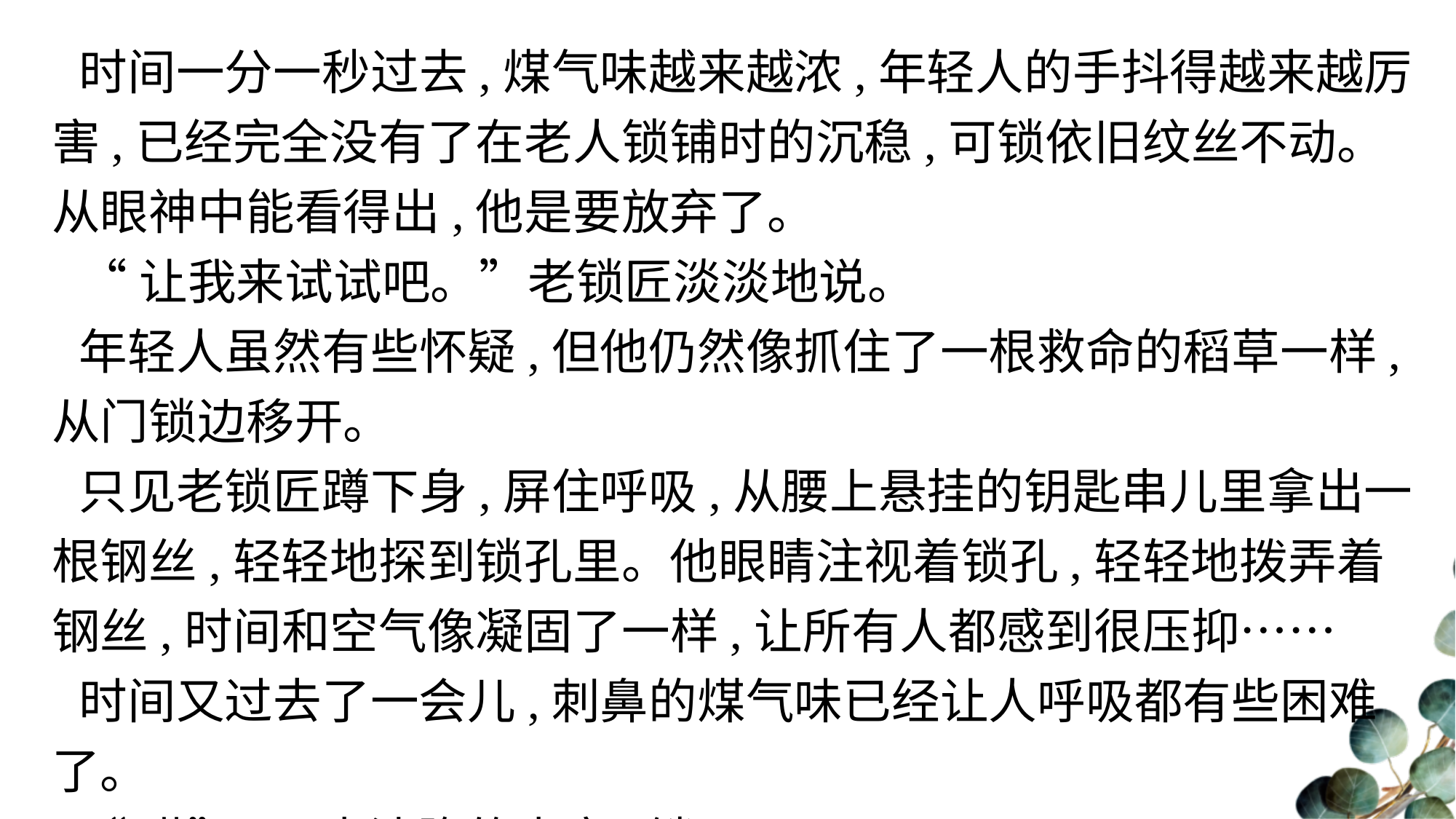

时间一分一秒过去,煤气味越来越浓,年轻人的手抖得越来越厉害,已经完全没有了在老人锁铺时的沉稳,可锁依旧纹丝不动。从眼神中能看得出,他是要放弃了。
“让我来试试吧。”老锁匠淡淡地说。
年轻人虽然有些怀疑,但他仍然像抓住了一根救命的稻草一样,从门锁边移开。
只见老锁匠蹲下身,屏住呼吸,从腰上悬挂的钥匙串儿里拿出一根钢丝,轻轻地探到锁孔里。他眼睛注视着锁孔,轻轻地拨弄着钢丝,时间和空气像凝固了一样,让所有人都感到很压抑……
时间又过去了一会儿,刺鼻的煤气味已经让人呼吸都有些困难了。
“嗒”,一声清脆的声音,锁开了!